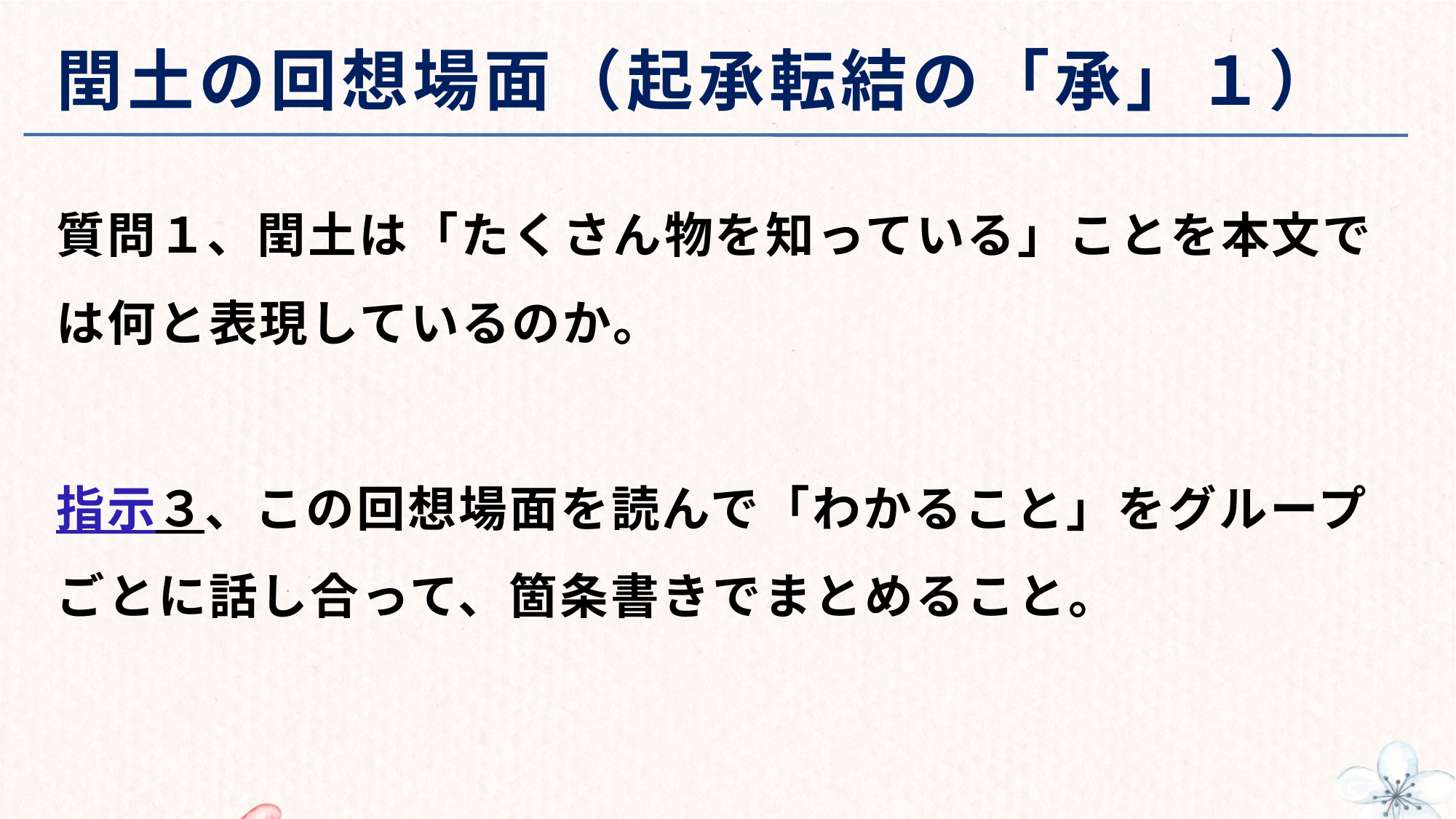

# 閏土の回想場面（起承転結の「承」１）
質問１、閏土は「たくさん物を知っている」ことを本文では何と表現しているのか。

指示３、この回想場面を読んで「わかること」をグループごとに話し合って、箇条書きでまとめること。